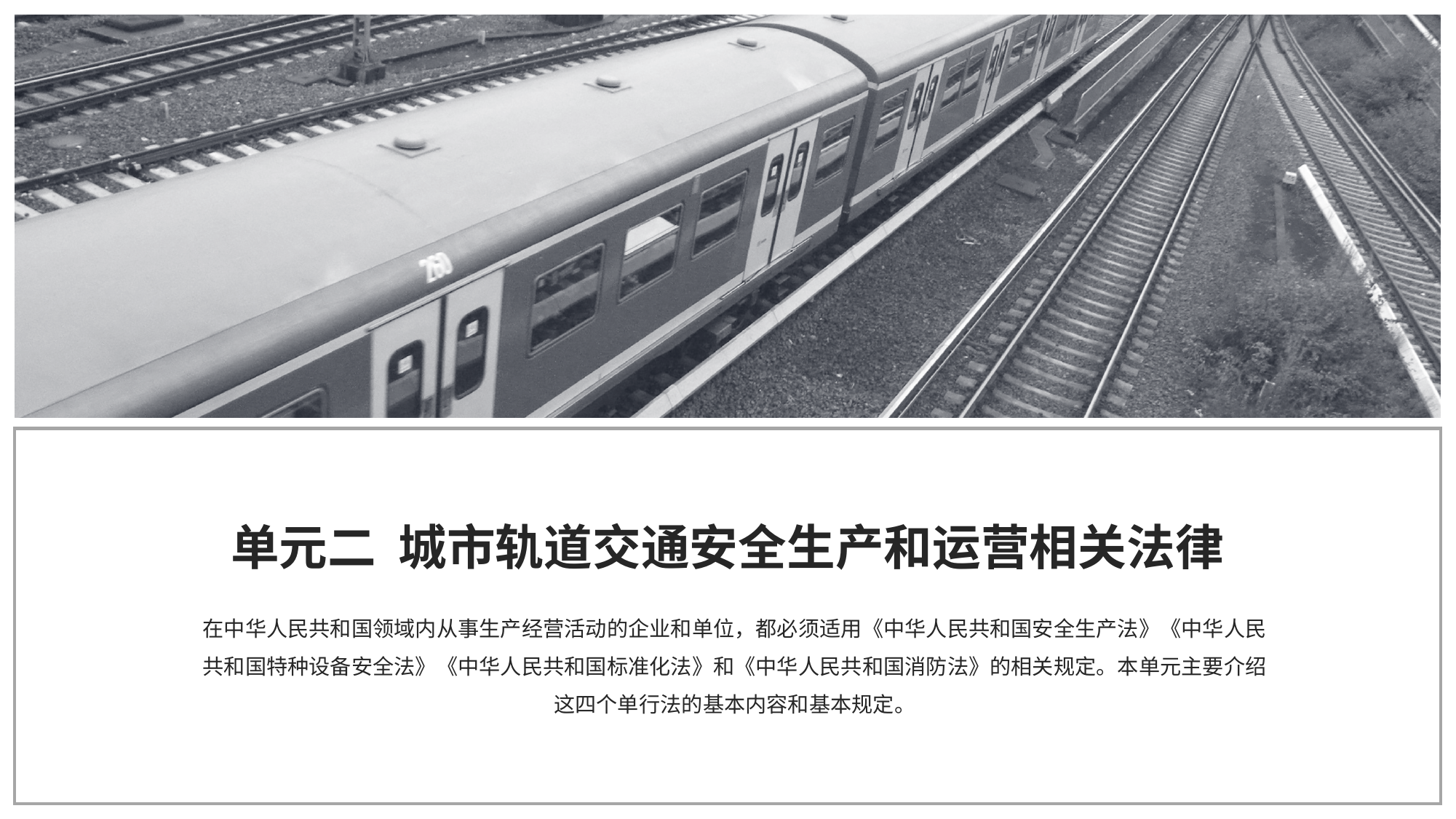

单元二  城市轨道交通安全生产和运营相关法律
在中华人民共和国领域内从事生产经营活动的企业和单位，都必须适用《中华人民共和国安全生产法》《中华人民共和国特种设备安全法》《中华人民共和国标准化法》和《中华人民共和国消防法》的相关规定。本单元主要介绍这四个单行法的基本内容和基本规定。